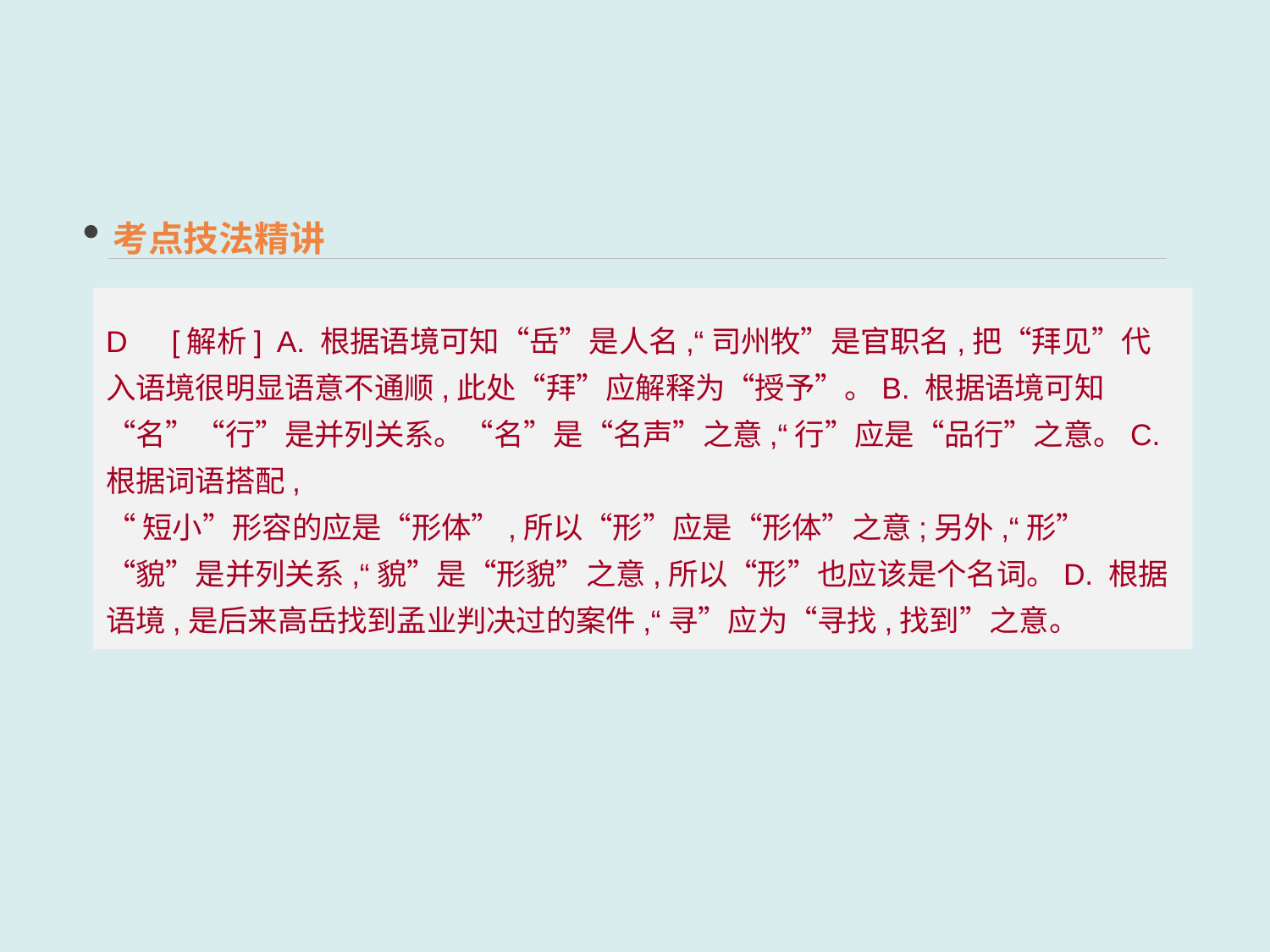

考点技法精讲

D　[解析]  A. 根据语境可知“岳”是人名,“司州牧”是官职名,把“拜见”代入语境很明显语意不通顺,此处“拜”应解释为“授予”。B. 根据语境可知“名”“行”是并列关系。“名”是“名声”之意,“行”应是“品行”之意。C. 根据词语搭配,
“短小”形容的应是“形体”,所以“形”应是“形体”之意;另外,“形”“貌”是并列关系,“貌”是“形貌”之意,所以“形”也应该是个名词。D. 根据语境,是后来高岳找到孟业判决过的案件,“寻”应为“寻找,找到”之意。